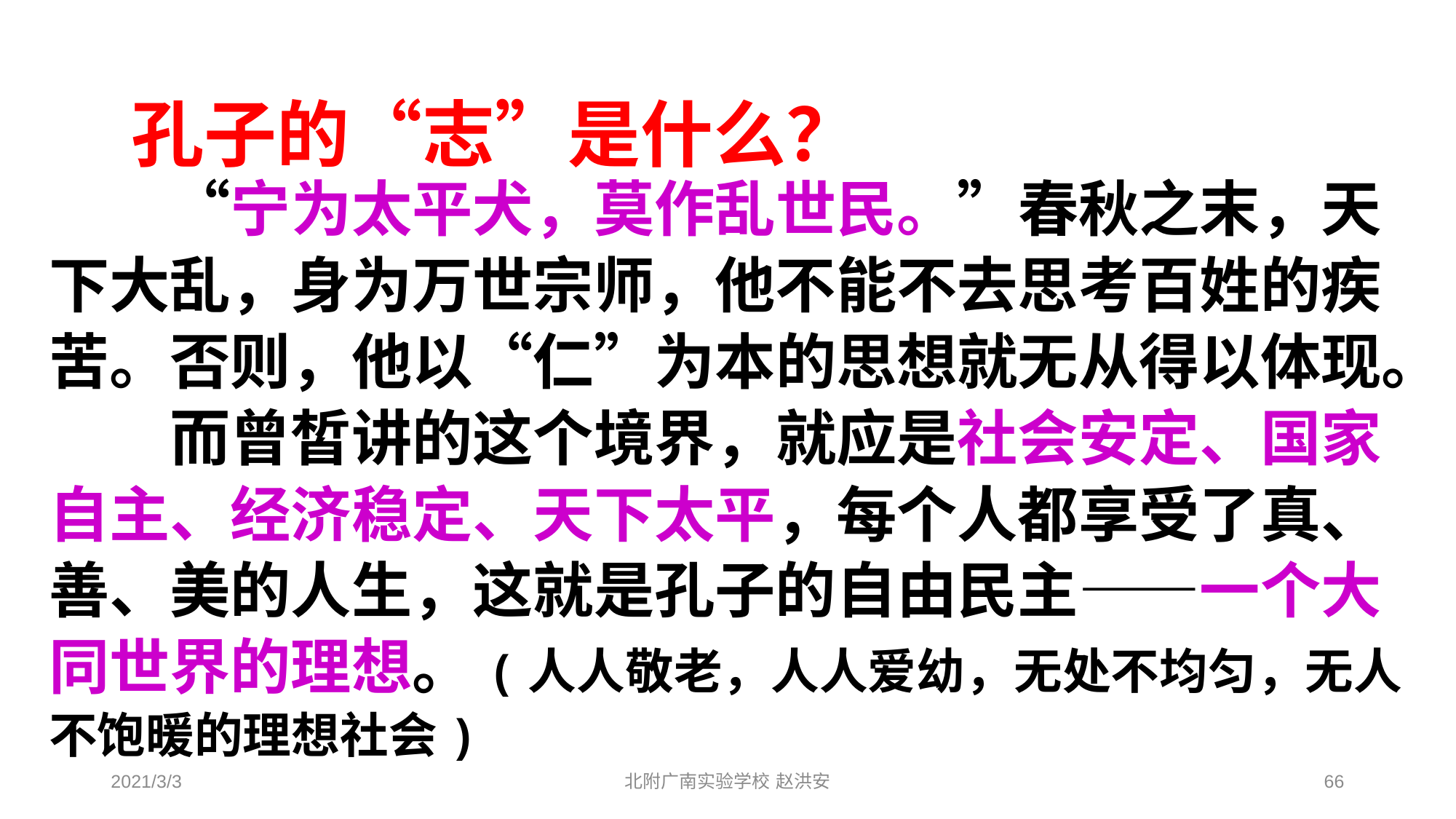

孔子的“志”是什么？
　　“宁为太平犬，莫作乱世民。”春秋之末，天下大乱，身为万世宗师，他不能不去思考百姓的疾苦。否则，他以“仁”为本的思想就无从得以体现。
　　而曾皙讲的这个境界，就应是社会安定、国家自主、经济稳定、天下太平，每个人都享受了真、善、美的人生，这就是孔子的自由民主——一个大同世界的理想。(人人敬老，人人爱幼，无处不均匀，无人不饱暖的理想社会)
2021/3/3
北附广南实验学校 赵洪安
66